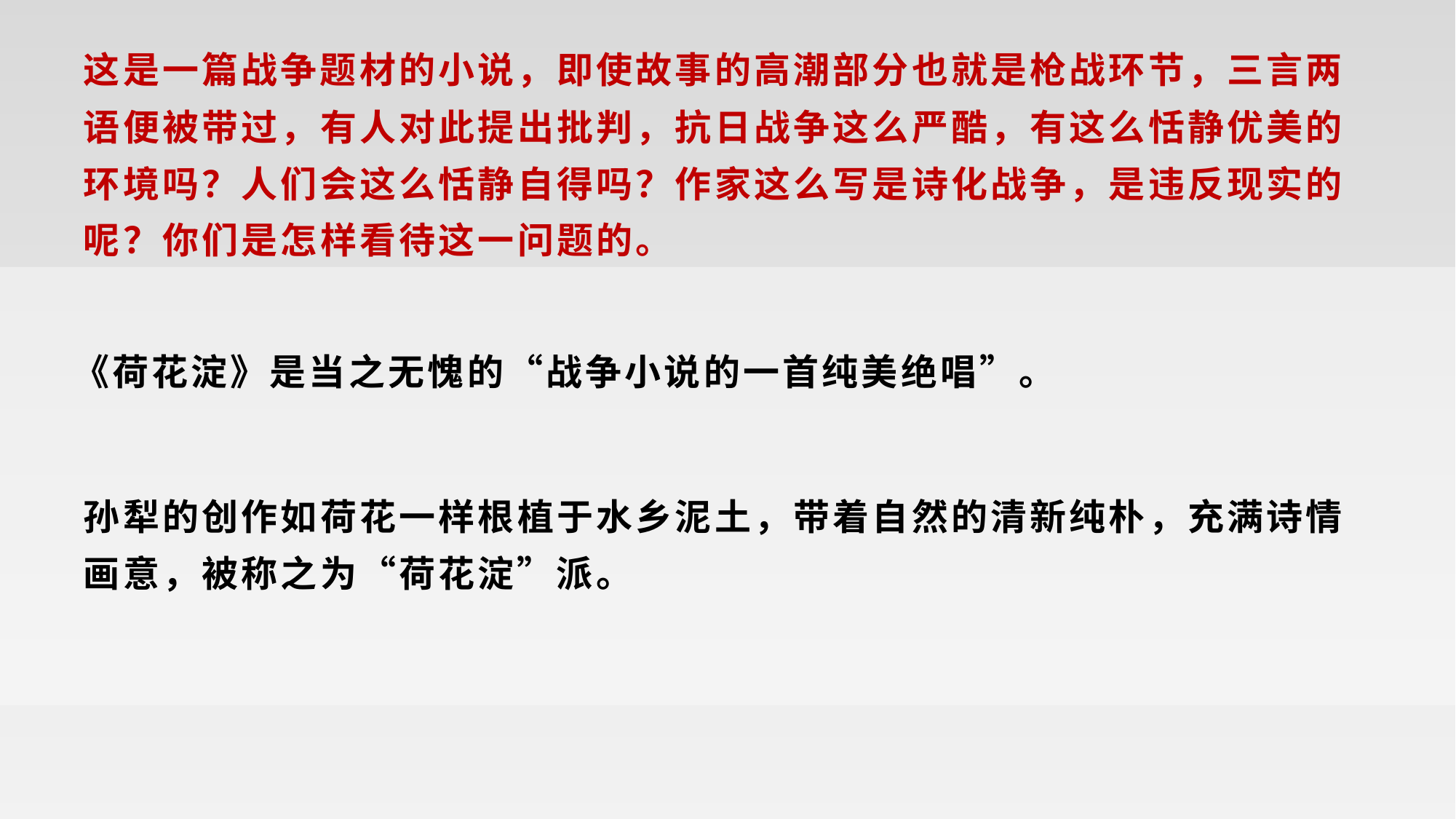

这是一篇战争题材的小说，即使故事的高潮部分也就是枪战环节，三言两语便被带过，有人对此提出批判，抗日战争这么严酷，有这么恬静优美的环境吗？人们会这么恬静自得吗？作家这么写是诗化战争，是违反现实的呢？你们是怎样看待这一问题的。

《荷花淀》是当之无愧的“战争小说的一首纯美绝唱”。
孙犁的创作如荷花一样根植于水乡泥土，带着自然的清新纯朴，充满诗情画意，被称之为“荷花淀”派。